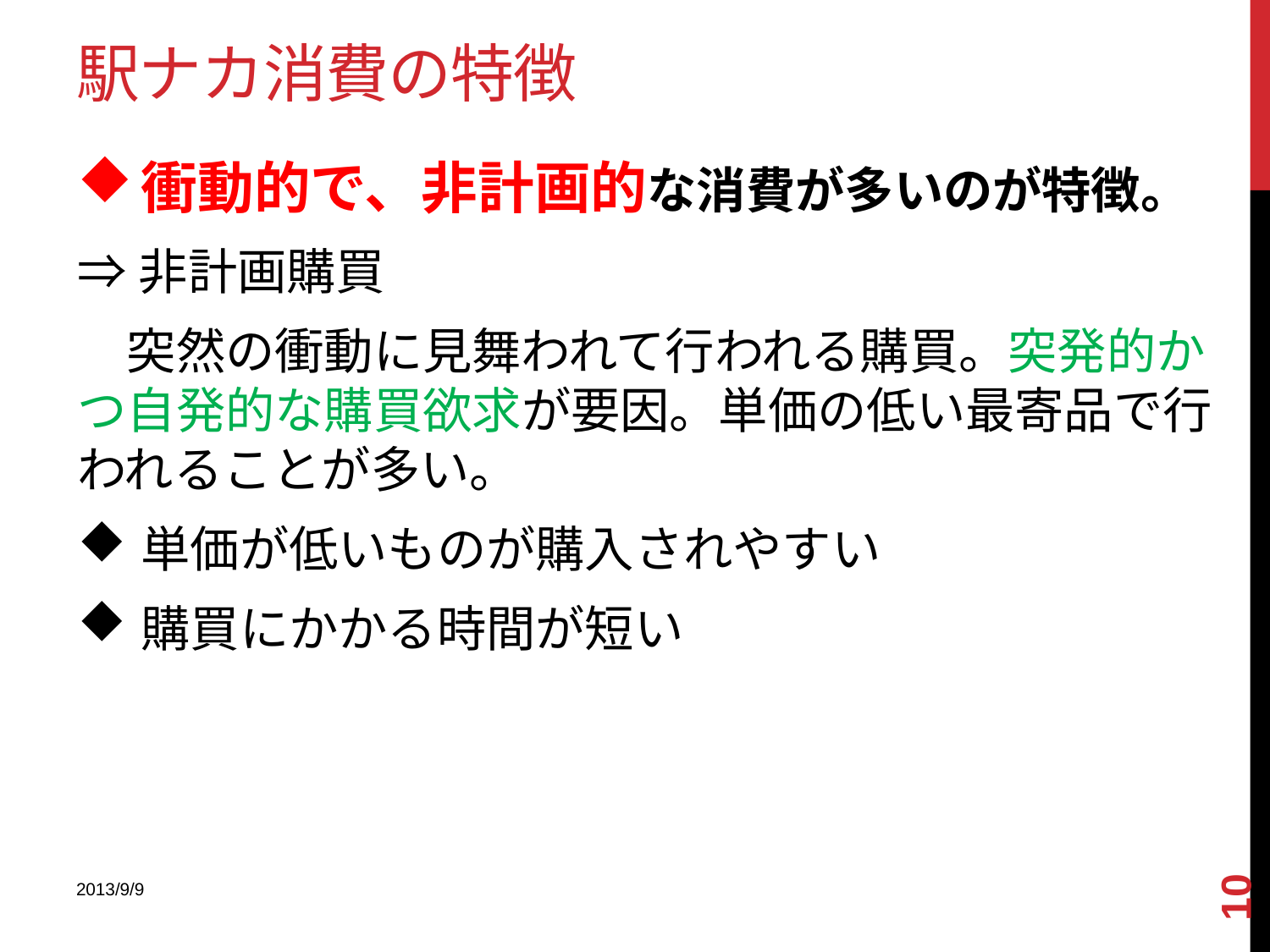

# 駅ナカ消費の特徴
衝動的で、非計画的な消費が多いのが特徴。
⇒非計画購買
　突然の衝動に見舞われて行われる購買。突発的かつ自発的な購買欲求が要因。単価の低い最寄品で行われることが多い。
単価が低いものが購入されやすい
購買にかかる時間が短い

10
2013/9/9